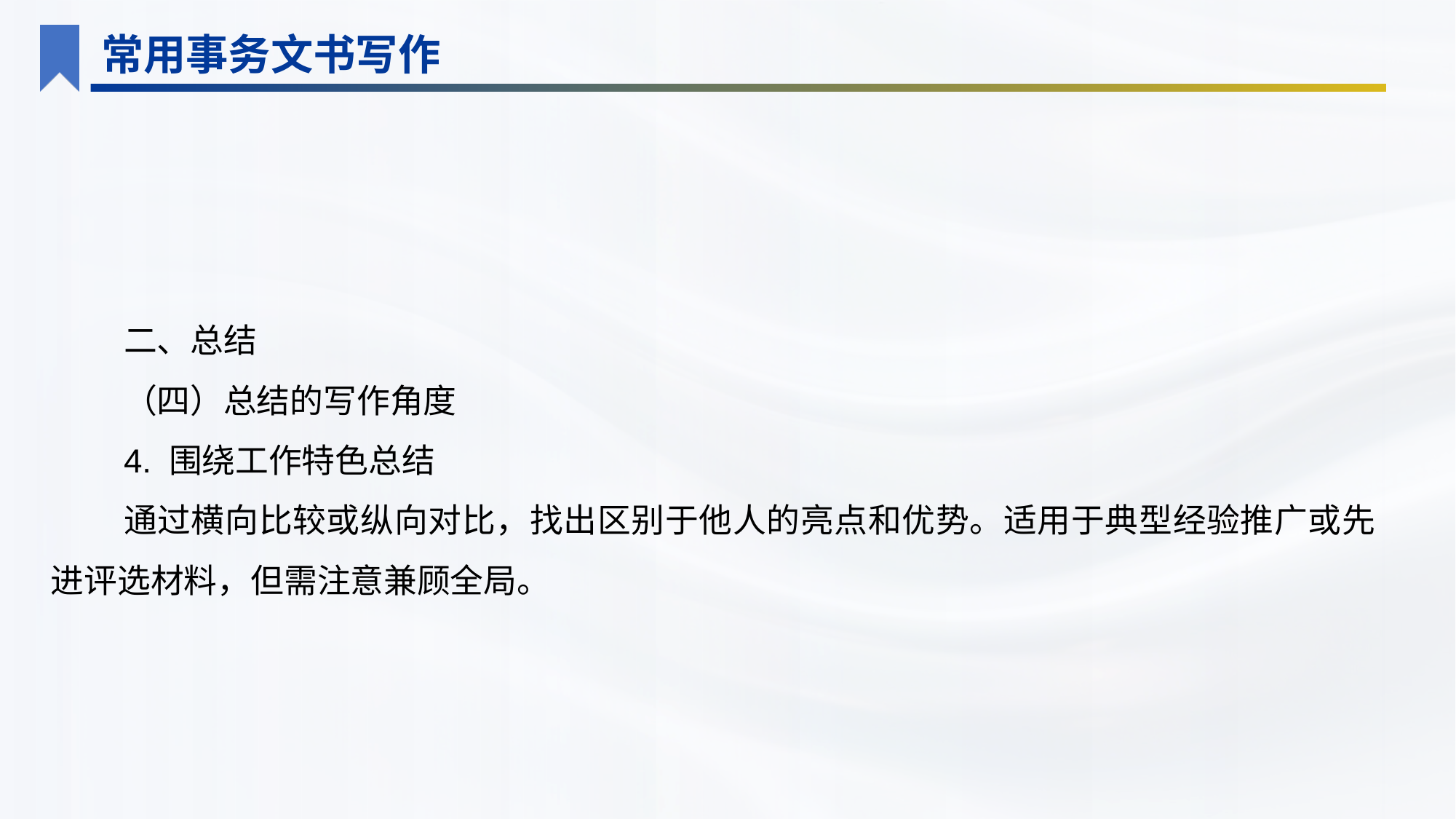

常用事务文书写作
二、总结
（四）总结的写作角度
4. 围绕工作特色总结
通过横向比较或纵向对比，找出区别于他人的亮点和优势。适用于典型经验推广或先进评选材料，但需注意兼顾全局。